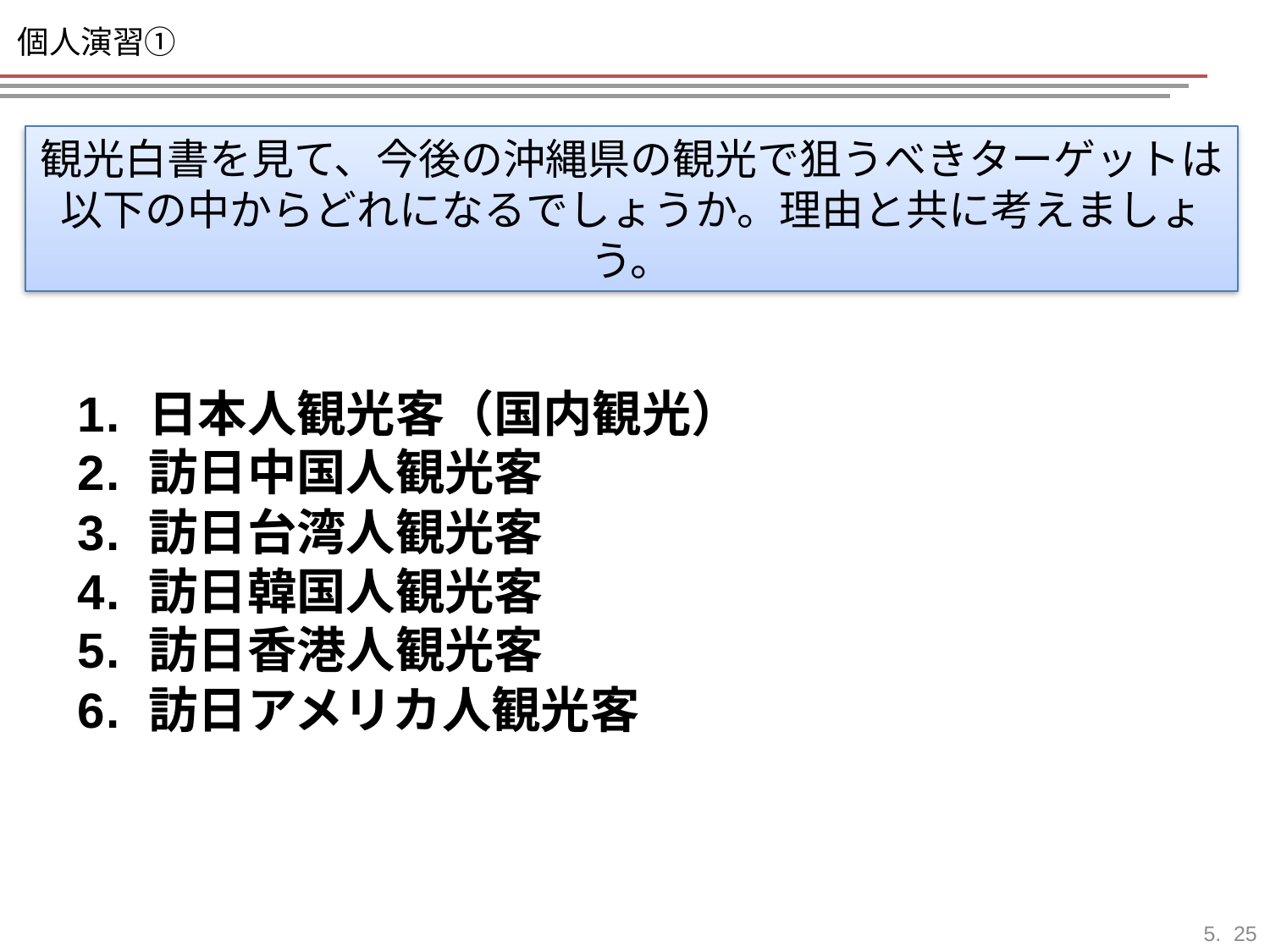

# 個人演習①
観光白書を見て、今後の沖縄県の観光で狙うべきターゲットは
以下の中からどれになるでしょうか。理由と共に考えましょう。
日本人観光客（国内観光）
訪日中国人観光客
訪日台湾人観光客
訪日韓国人観光客
訪日香港人観光客
訪日アメリカ人観光客
25